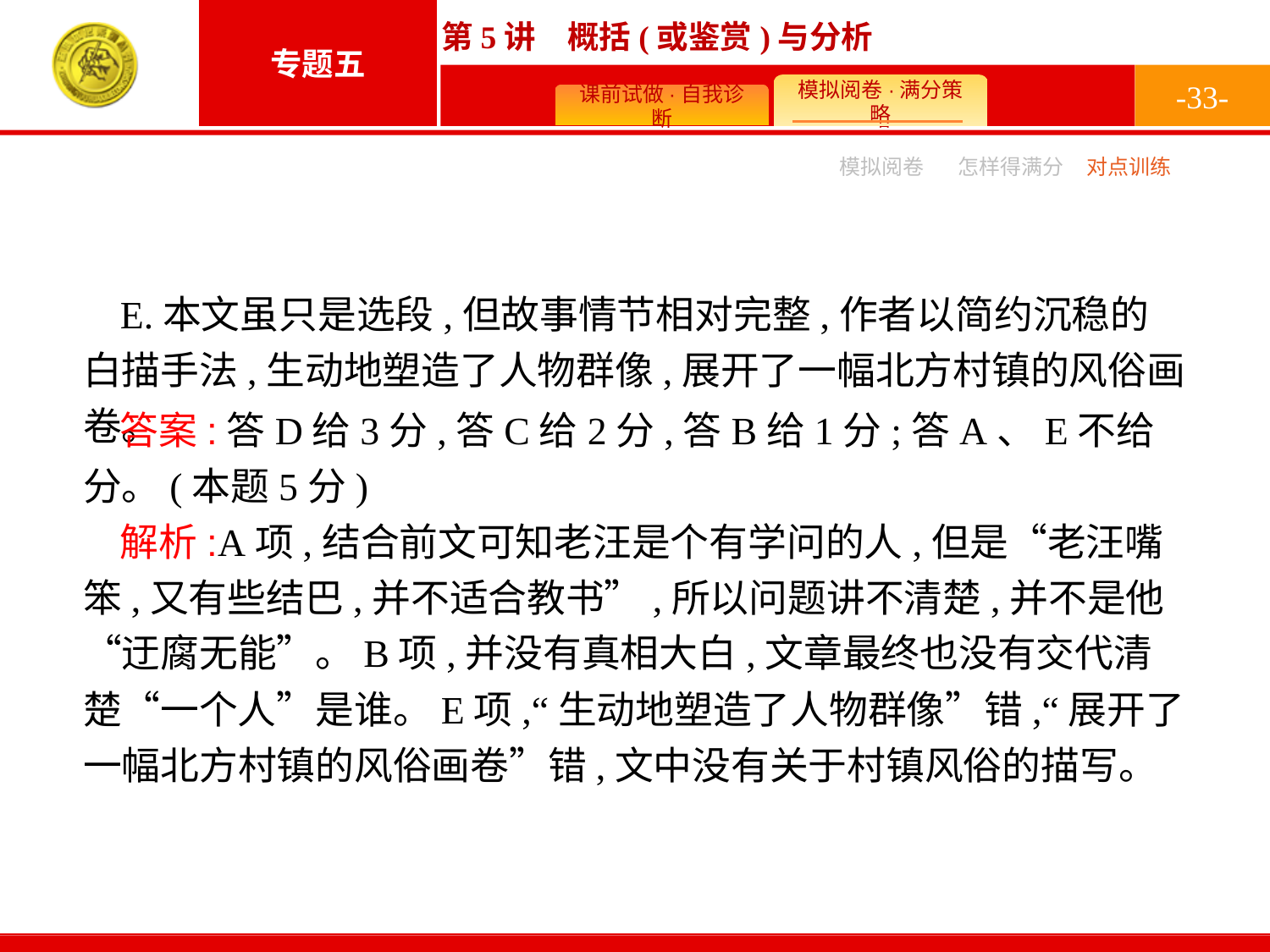

-33-
模拟阅卷
怎样得满分
对点训练
E.本文虽只是选段,但故事情节相对完整,作者以简约沉稳的白描手法,生动地塑造了人物群像,展开了一幅北方村镇的风俗画卷。
答案:答D给3分,答C给2分,答B给1分;答A、E不给分。(本题5分)
解析:A项,结合前文可知老汪是个有学问的人,但是“老汪嘴笨,又有些结巴,并不适合教书”,所以问题讲不清楚,并不是他“迂腐无能”。B项,并没有真相大白,文章最终也没有交代清楚“一个人”是谁。E项,“生动地塑造了人物群像”错,“展开了一幅北方村镇的风俗画卷”错,文中没有关于村镇风俗的描写。